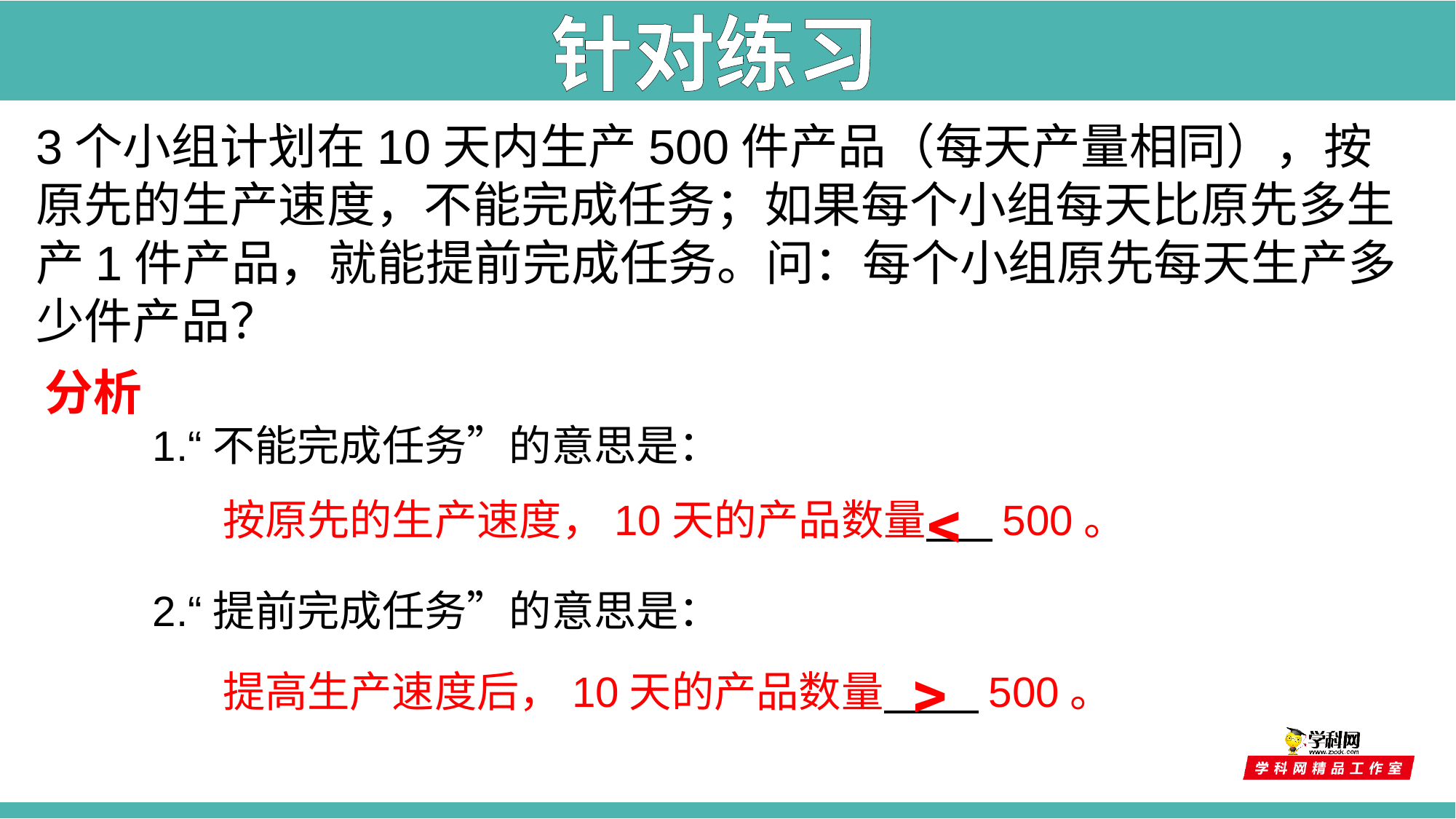

针对练习
3个小组计划在10天内生产500件产品（每天产量相同），按原先的生产速度，不能完成任务；如果每个小组每天比原先多生产1件产品，就能提前完成任务。问：每个小组原先每天生产多少件产品？
分析
1.“不能完成任务”的意思是：
﹤
按原先的生产速度，10天的产品数量       500。
2.“提前完成任务”的意思是：
﹥
提高生产速度后，10天的产品数量          500。